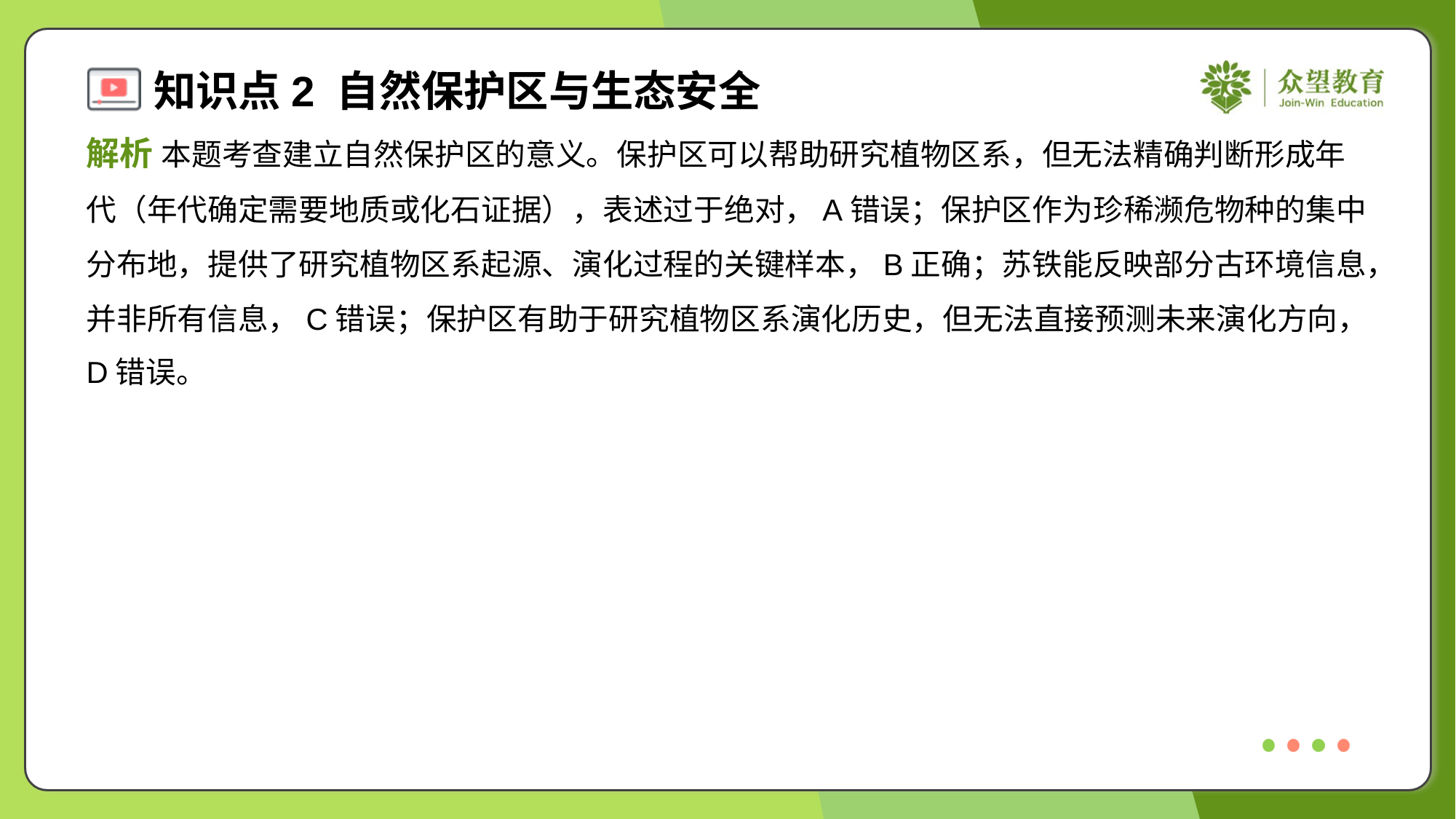

解析 本题考查建立自然保护区的意义。保护区可以帮助研究植物区系，但无法精确判断形成年
代（年代确定需要地质或化石证据），表述过于绝对，A错误；保护区作为珍稀濒危物种的集中
分布地，提供了研究植物区系起源、演化过程的关键样本，B正确；苏铁能反映部分古环境信息，
并非所有信息，C错误；保护区有助于研究植物区系演化历史，但无法直接预测未来演化方向，
D错误。